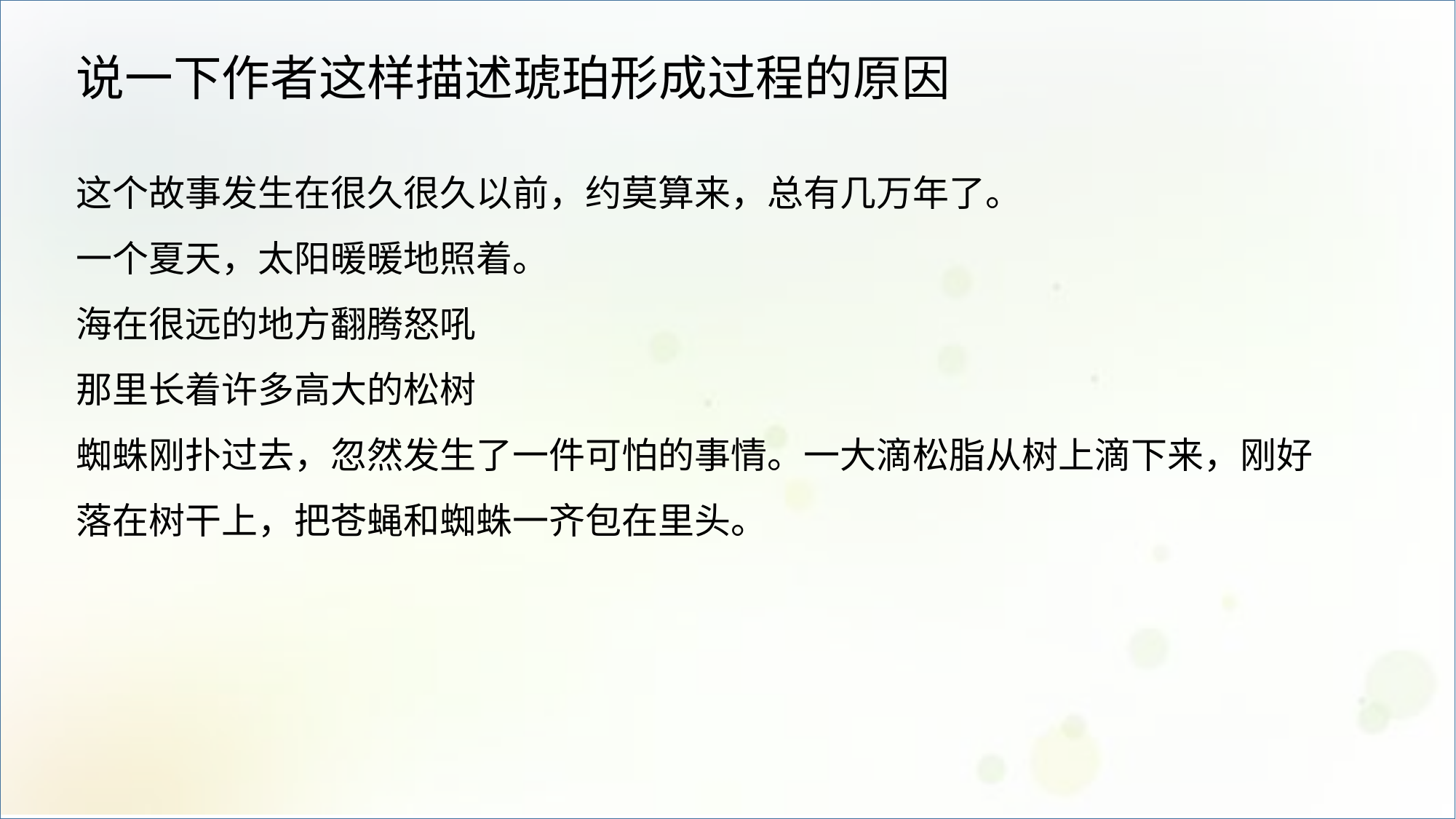

说一下作者这样描述琥珀形成过程的原因
这个故事发生在很久很久以前，约莫算来，总有几万年了。
一个夏天，太阳暖暖地照着。
海在很远的地方翻腾怒吼
那里长着许多高大的松树
蜘蛛刚扑过去，忽然发生了一件可怕的事情。一大滴松脂从树上滴下来，刚好落在树干上，把苍蝇和蜘蛛一齐包在里头。